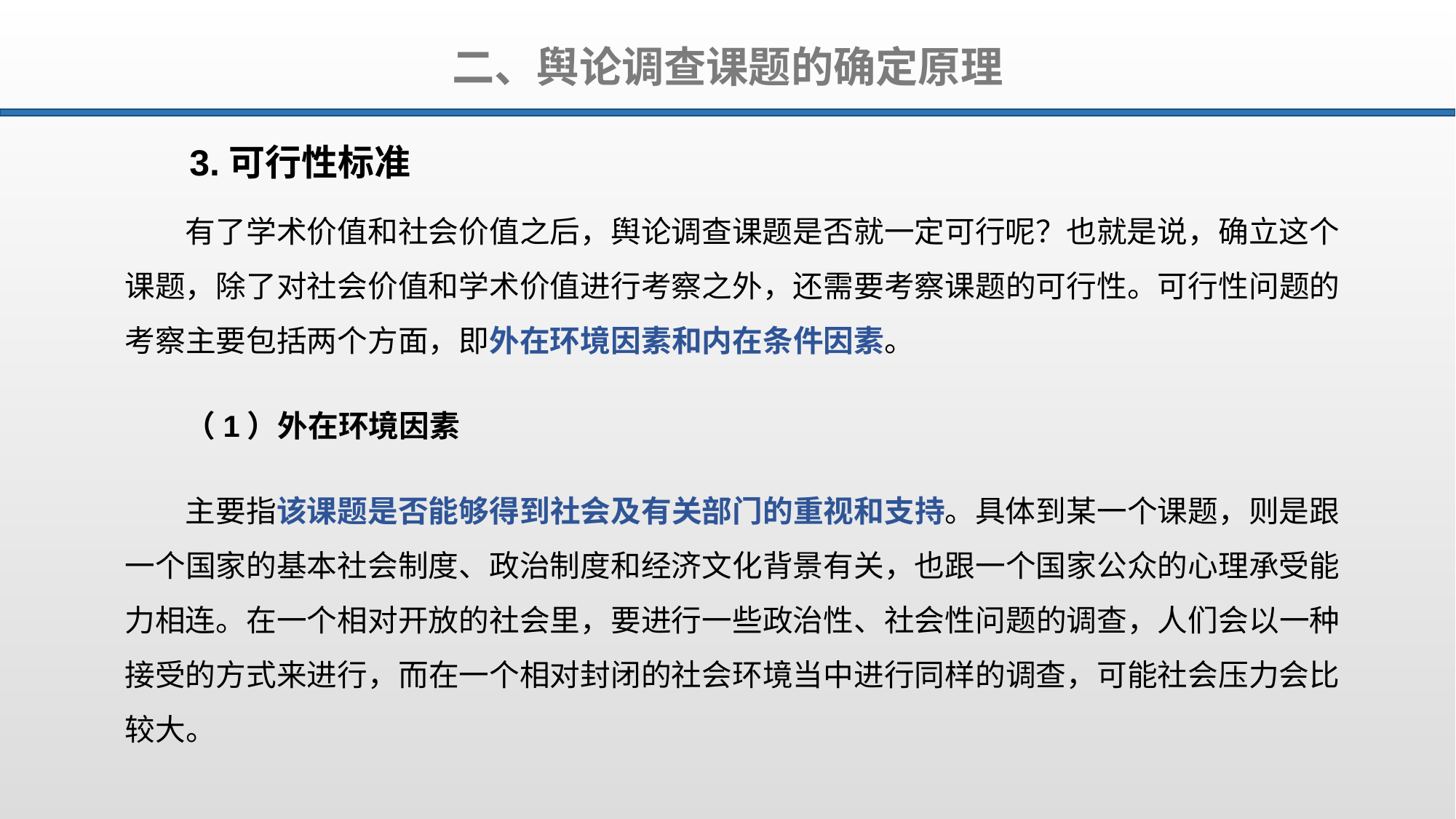

二、舆论调查课题的确定原理

3.可行性标准
有了学术价值和社会价值之后，舆论调查课题是否就一定可行呢？也就是说，确立这个课题，除了对社会价值和学术价值进行考察之外，还需要考察课题的可行性。可行性问题的考察主要包括两个方面，即外在环境因素和内在条件因素。
（1）外在环境因素
主要指该课题是否能够得到社会及有关部门的重视和支持。具体到某一个课题，则是跟一个国家的基本社会制度、政治制度和经济文化背景有关，也跟一个国家公众的心理承受能力相连。在一个相对开放的社会里，要进行一些政治性、社会性问题的调查，人们会以一种接受的方式来进行，而在一个相对封闭的社会环境当中进行同样的调查，可能社会压力会比较大。